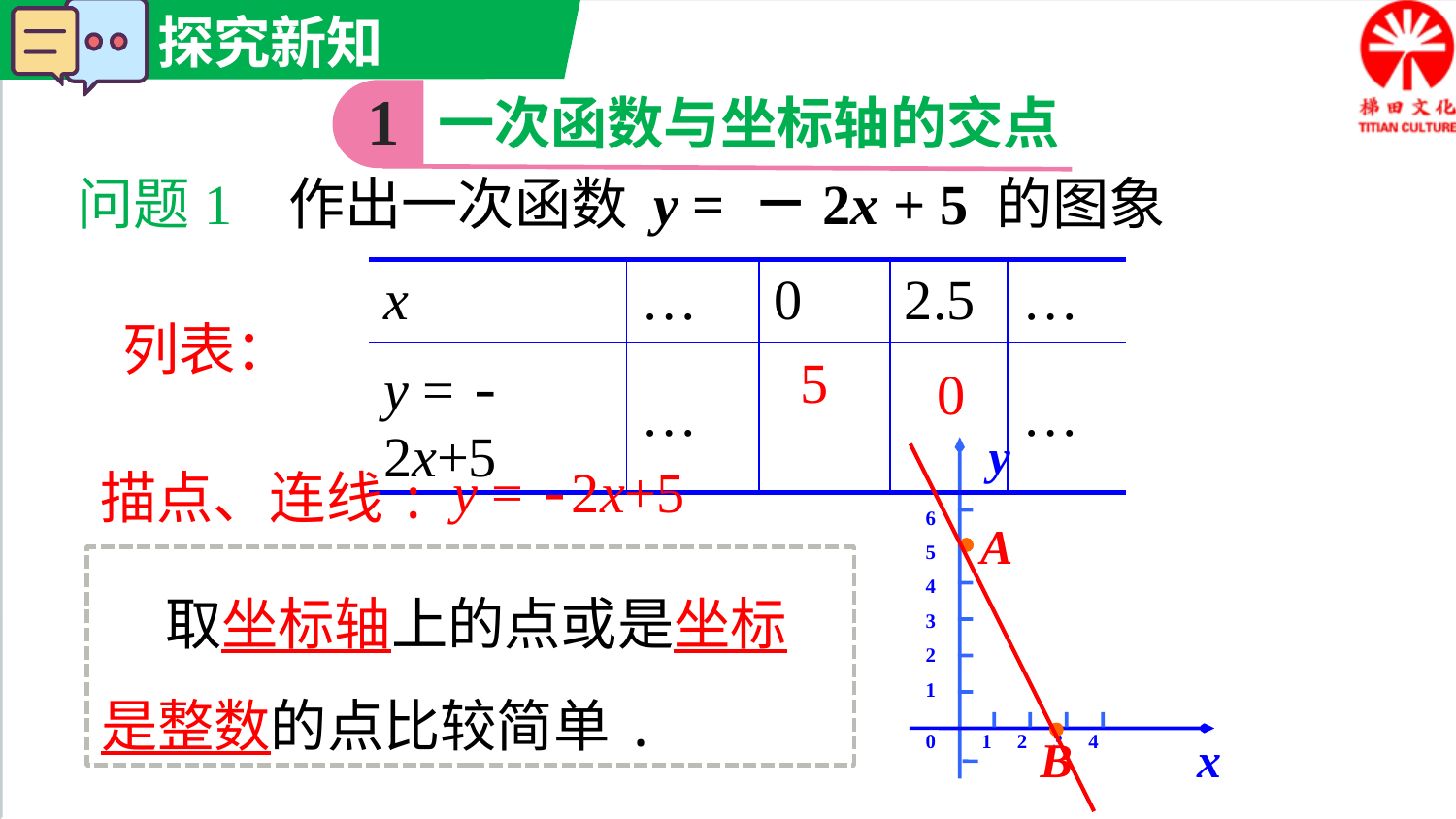

1

一次函数与坐标轴的交点
问题1   作出一次函数 y = －2x + 5 的图象
| x | … | 0 | 2.5 | … |
| --- | --- | --- | --- | --- |
| y = -2x+5 | … |  |  | … |
列表：
5
0
y

6
5
4
3
2
1

0         1     2     3     4

y = -2x+5
描点、连线:
     A
    取坐标轴上的点或是坐标是整数的点比较简单.
x

B